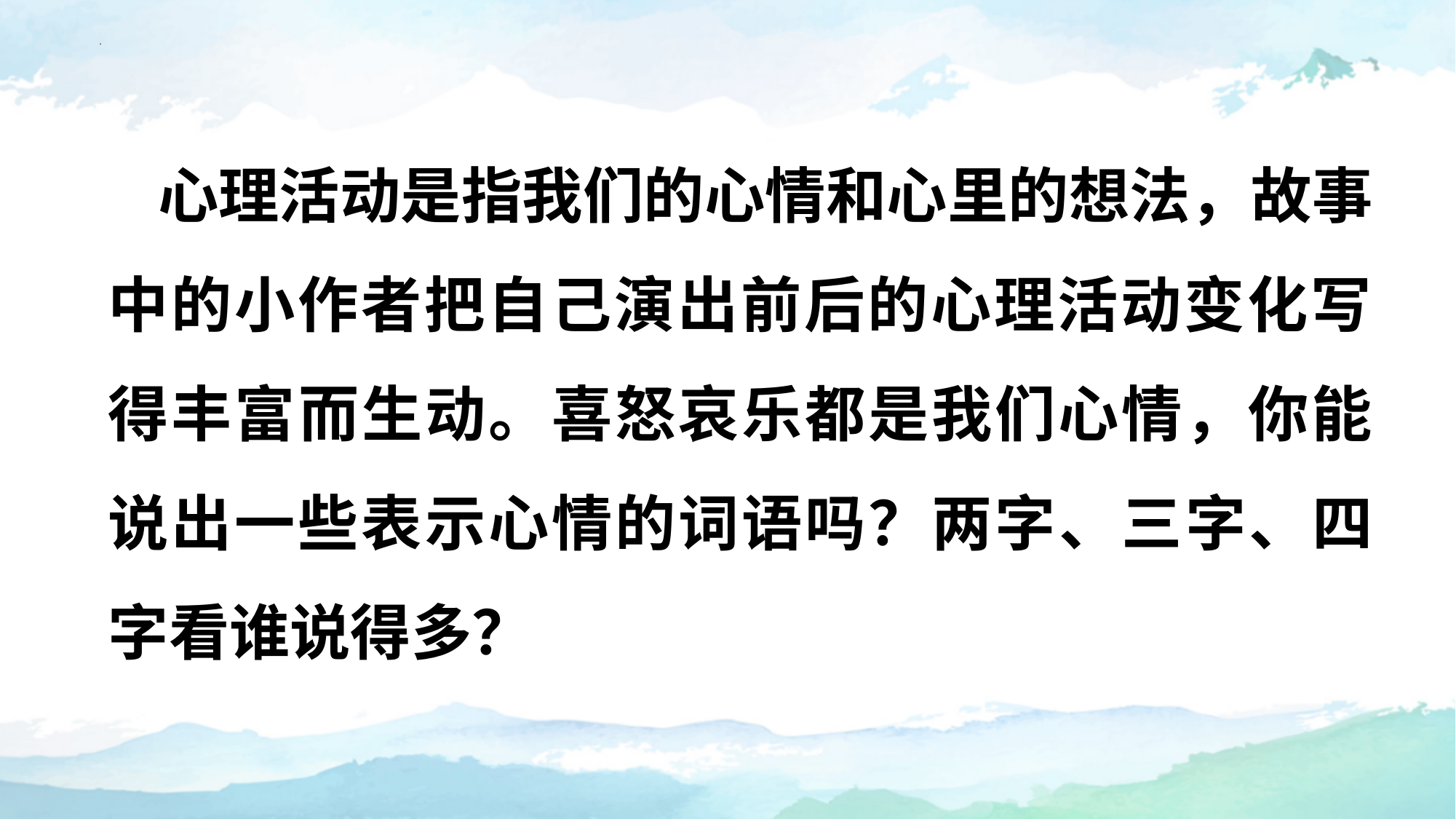

心理活动是指我们的心情和心里的想法，故事中的小作者把自己演出前后的心理活动变化写得丰富而生动。喜怒哀乐都是我们心情，你能说出一些表示心情的词语吗？两字、三字、四字看谁说得多？